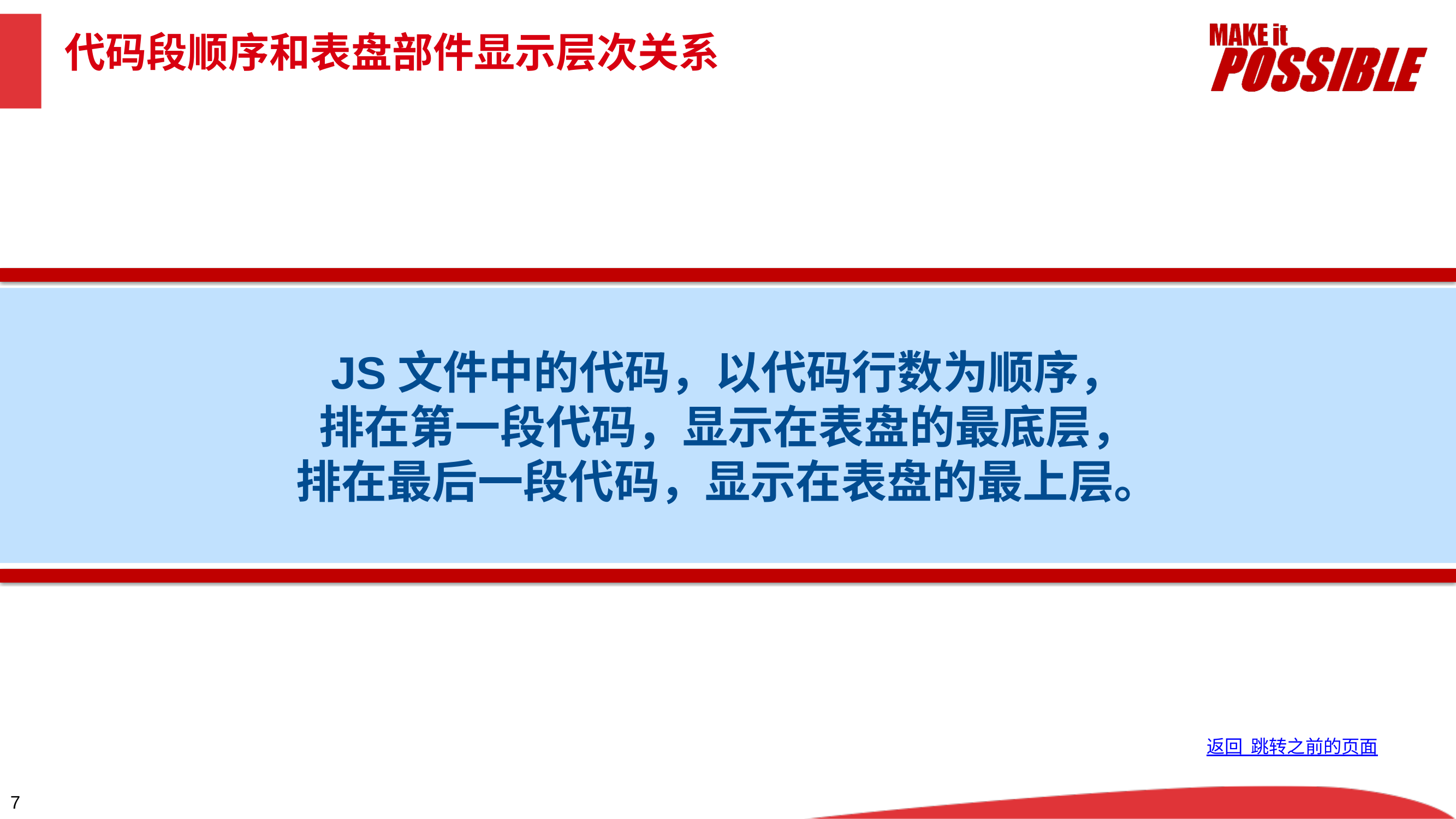

代码段顺序和表盘部件显示层次关系
JS文件中的代码，以代码行数为顺序，
排在第一段代码，显示在表盘的最底层，
排在最后一段代码，显示在表盘的最上层。
返回  跳转之前的页面